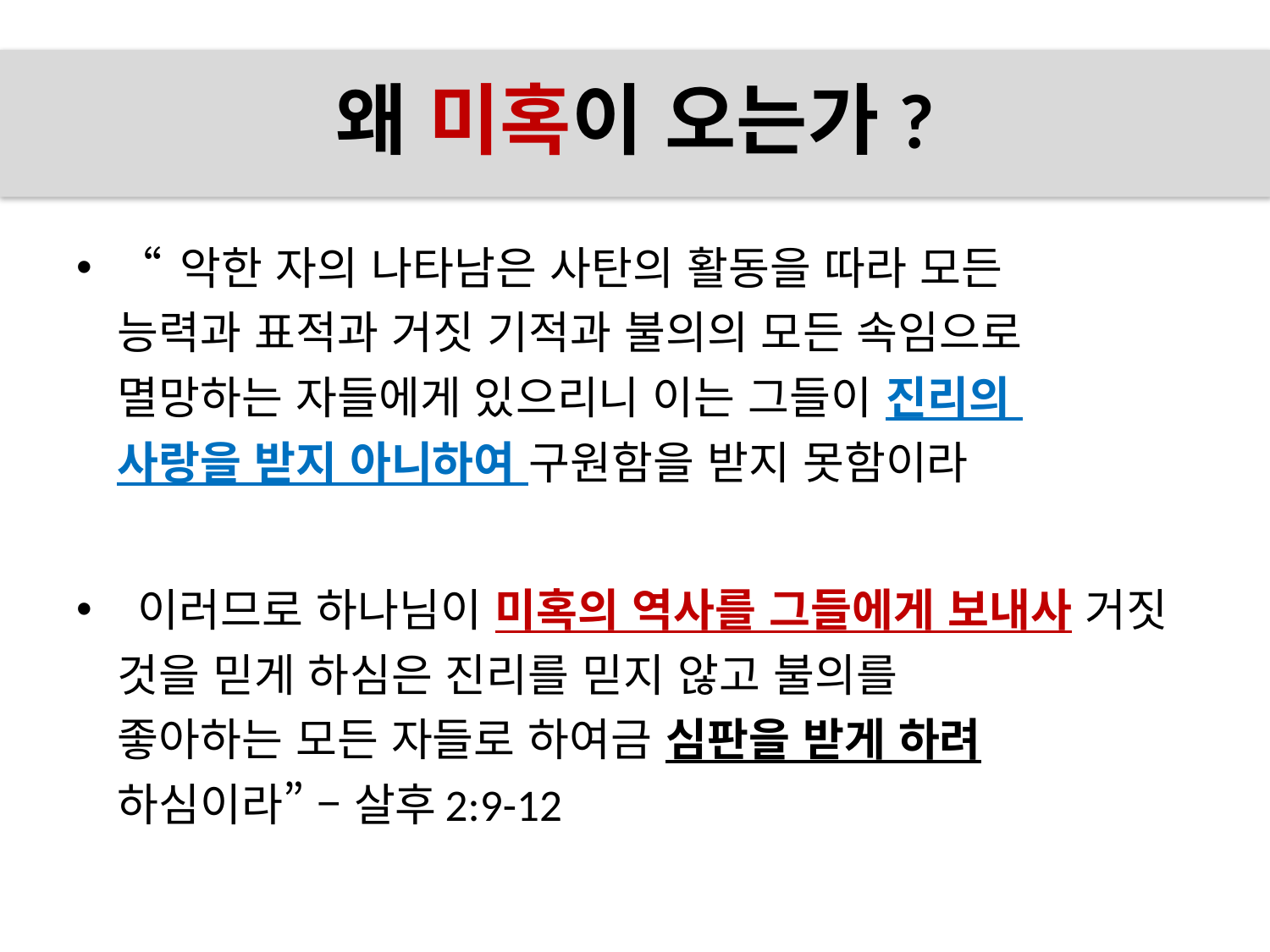

# 왜 미혹이 오는가?

“ 악한 자의 나타남은 사탄의 활동을 따라 모든
능력과 표적과 거짓 기적과 불의의 모든 속임으로
멸망하는 자들에게 있으리니 이는 그들이 진리의 
사랑을 받지 아니하여 구원함을 받지 못함이라

 이러므로 하나님이 미혹의 역사를 그들에게 보내사 거짓 것을 믿게 하심은 진리를 믿지 않고 불의를
좋아하는 모든 자들로 하여금 심판을 받게 하려
하심이라” – 살후2:9-12